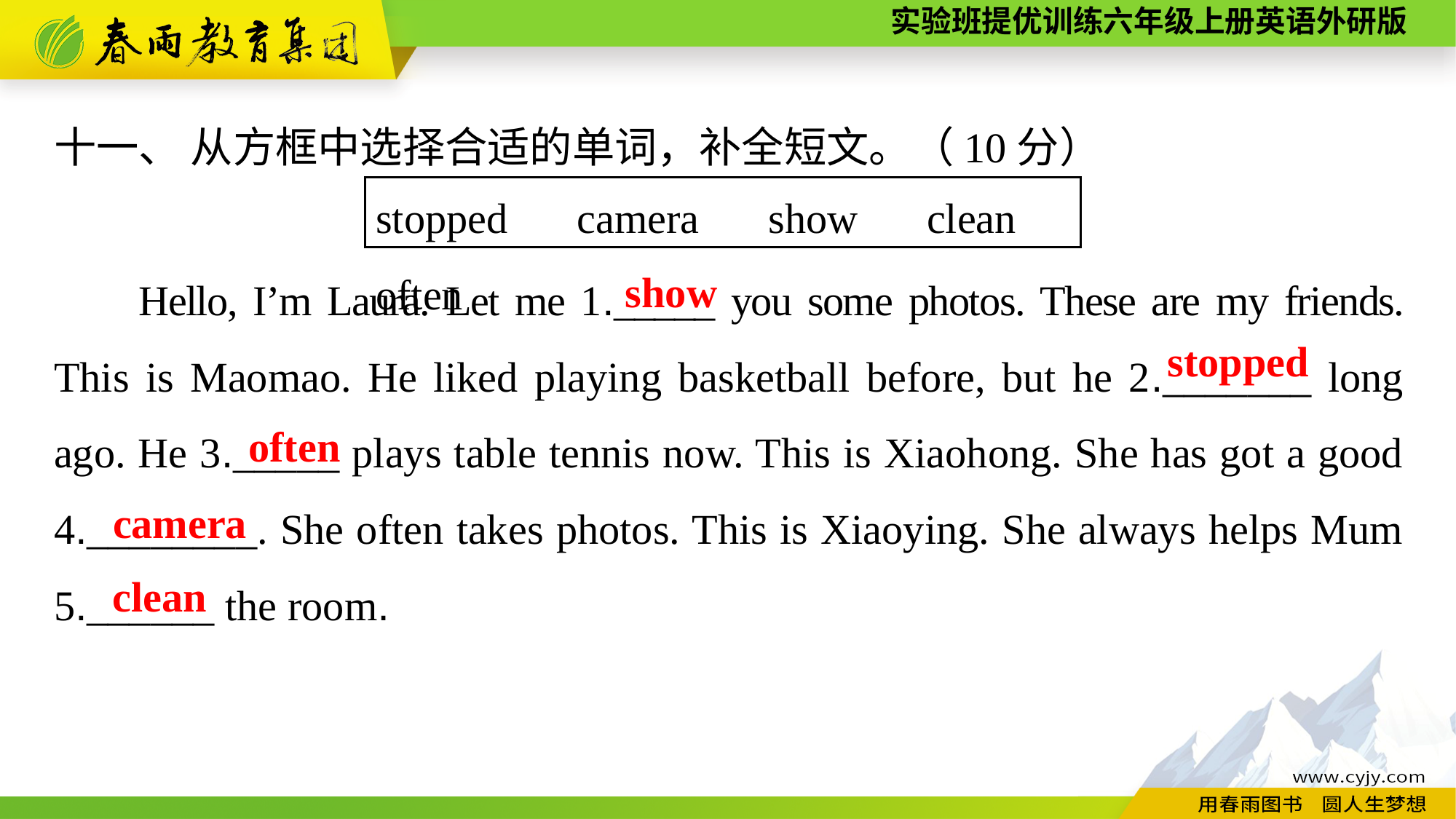

十一、 从方框中选择合适的单词，补全短文。（10分）

Hello, I’m Laura. Let me 1._____ you some photos. These are my friends. This is Maomao. He liked playing basketball before, but he 2._______ long ago. He 3._____ plays table tennis now. This is Xiaohong. She has got a good 4.________. She often takes photos. This is Xiaoying. She always helps Mum 5.______ the room.
stopped　camera　show　clean　often

show
stopped
often
camera
clean